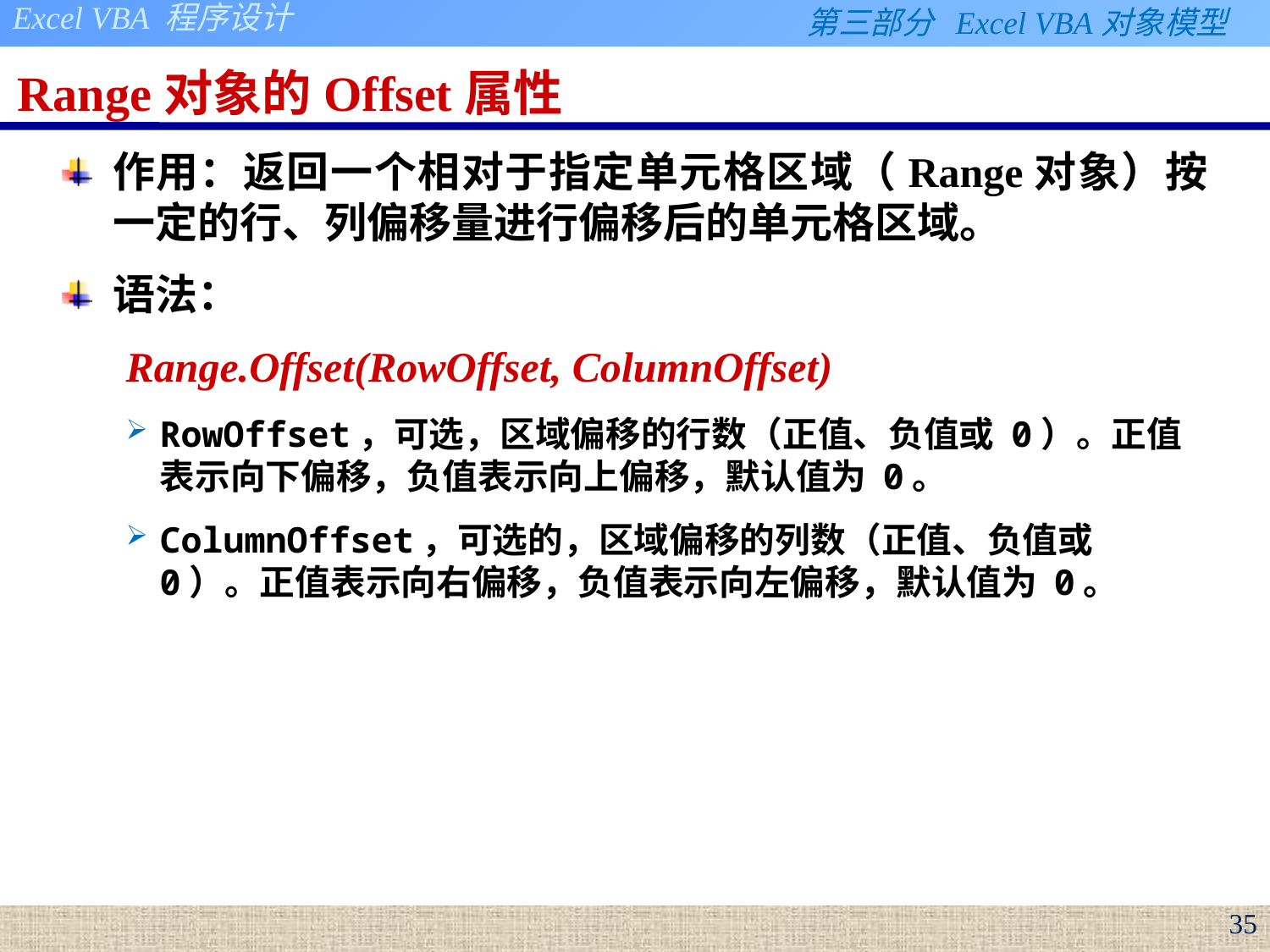

# Range对象的Offset属性
作用：返回一个相对于指定单元格区域（Range对象）按一定的行、列偏移量进行偏移后的单元格区域。
语法：
Range.Offset(RowOffset, ColumnOffset)
RowOffset，可选，区域偏移的行数（正值、负值或 0）。正值表示向下偏移，负值表示向上偏移，默认值为 0。
ColumnOffset，可选的，区域偏移的列数（正值、负值或 0）。正值表示向右偏移，负值表示向左偏移，默认值为 0。